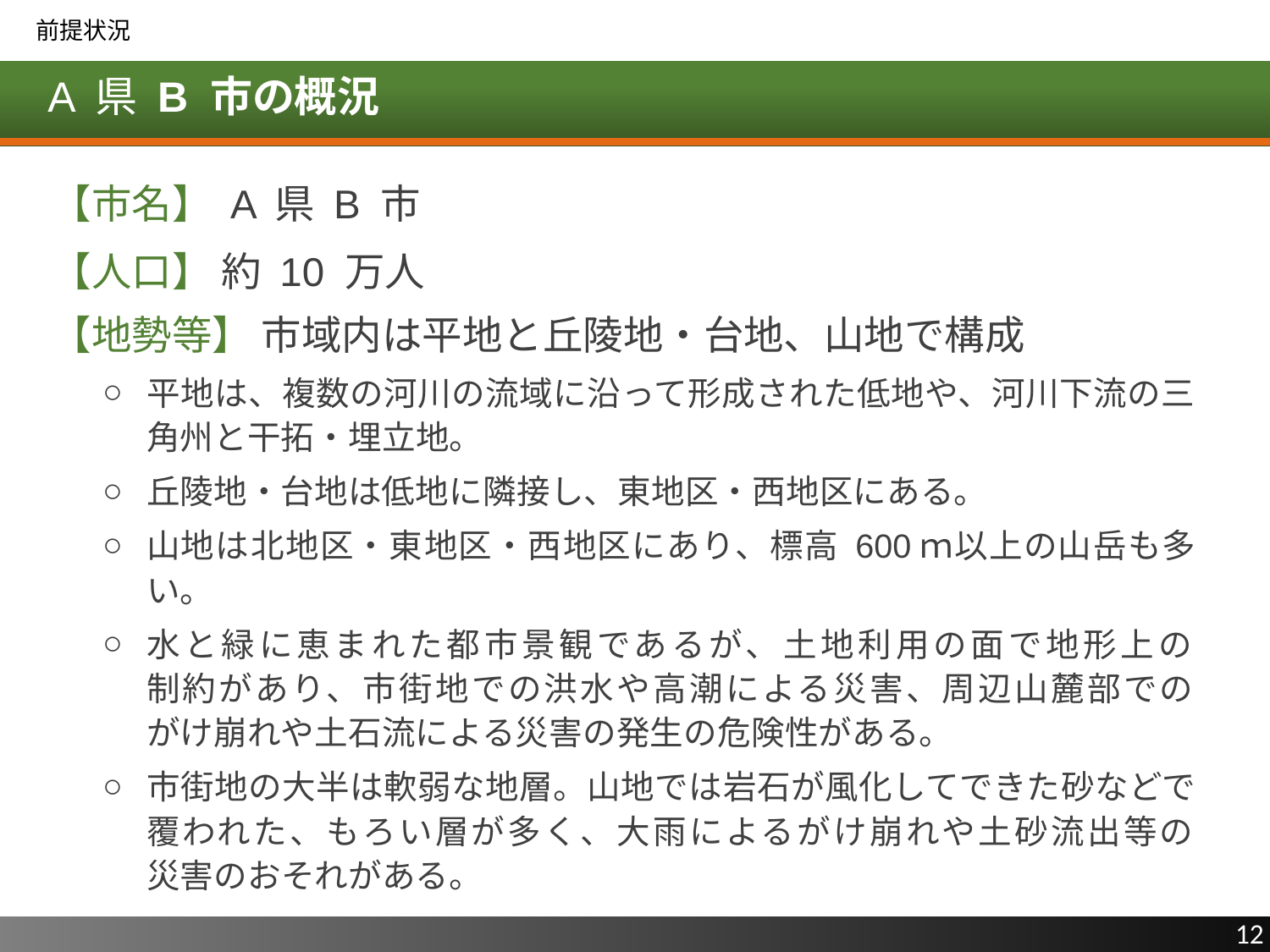

前提状況
# A 県 B 市の概況
【市名】 A 県 B 市
【人口】 約 10 万人
【地勢等】 市域内は平地と丘陵地・台地、山地で構成
平地は、複数の河川の流域に沿って形成された低地や、河川下流の三角州と干拓・埋立地。
丘陵地・台地は低地に隣接し、東地区・西地区にある。
山地は北地区・東地区・西地区にあり、標高 600ｍ以上の山岳も多い。
水と緑に恵まれた都市景観であるが、土地利用の面で地形上の
制約があり、市街地での洪水や高潮による災害、周辺山麓部での
がけ崩れや土石流による災害の発生の危険性がある。
市街地の大半は軟弱な地層。山地では岩石が風化してできた砂などで
覆われた、もろい層が多く、大雨によるがけ崩れや土砂流出等の
災害のおそれがある。
12